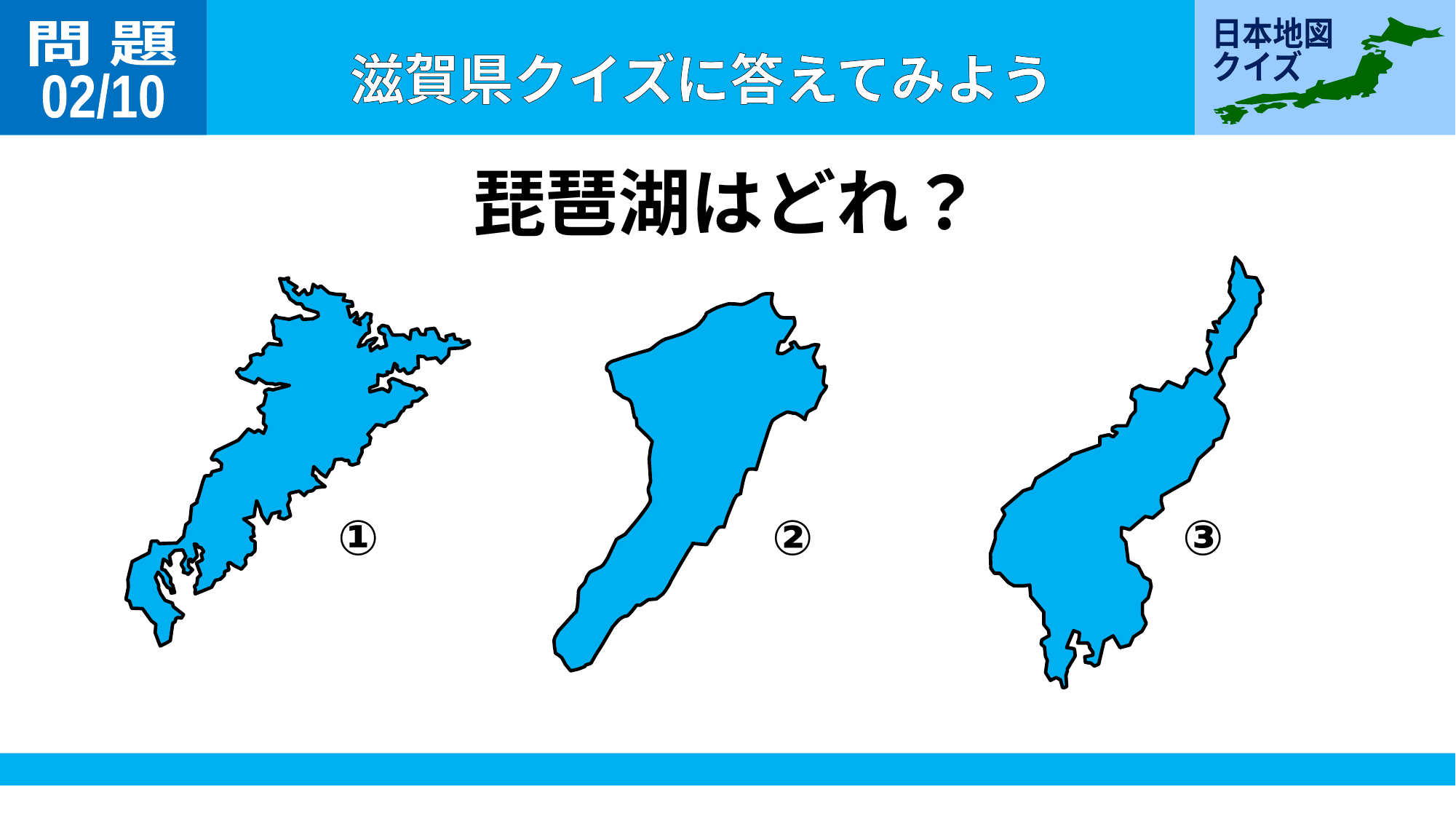

問 題
02/10
琵琶湖はどれ？

①
②
③